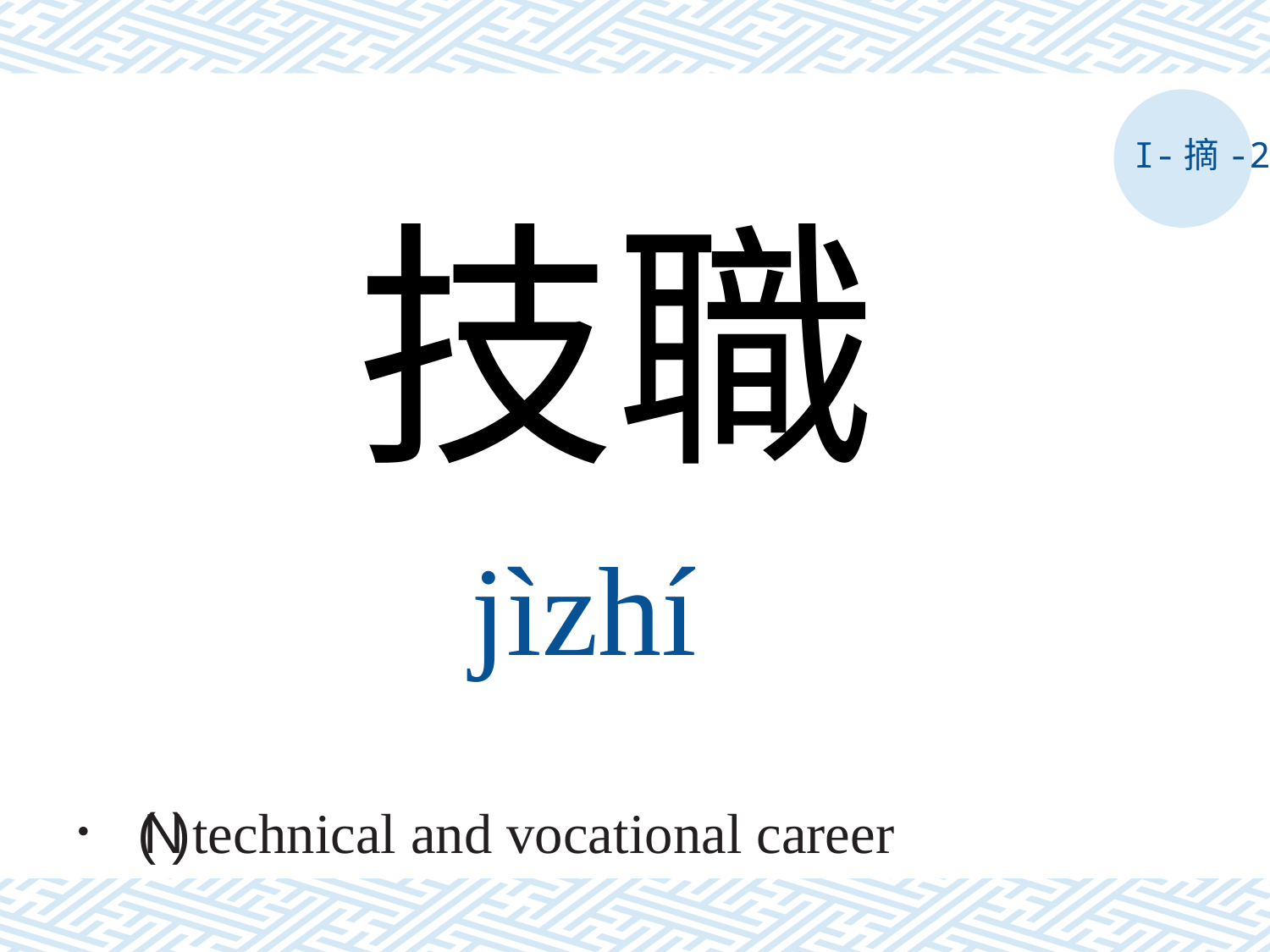

I-摘-2

技職
jìzhí
． ( N ) technical and vocational career